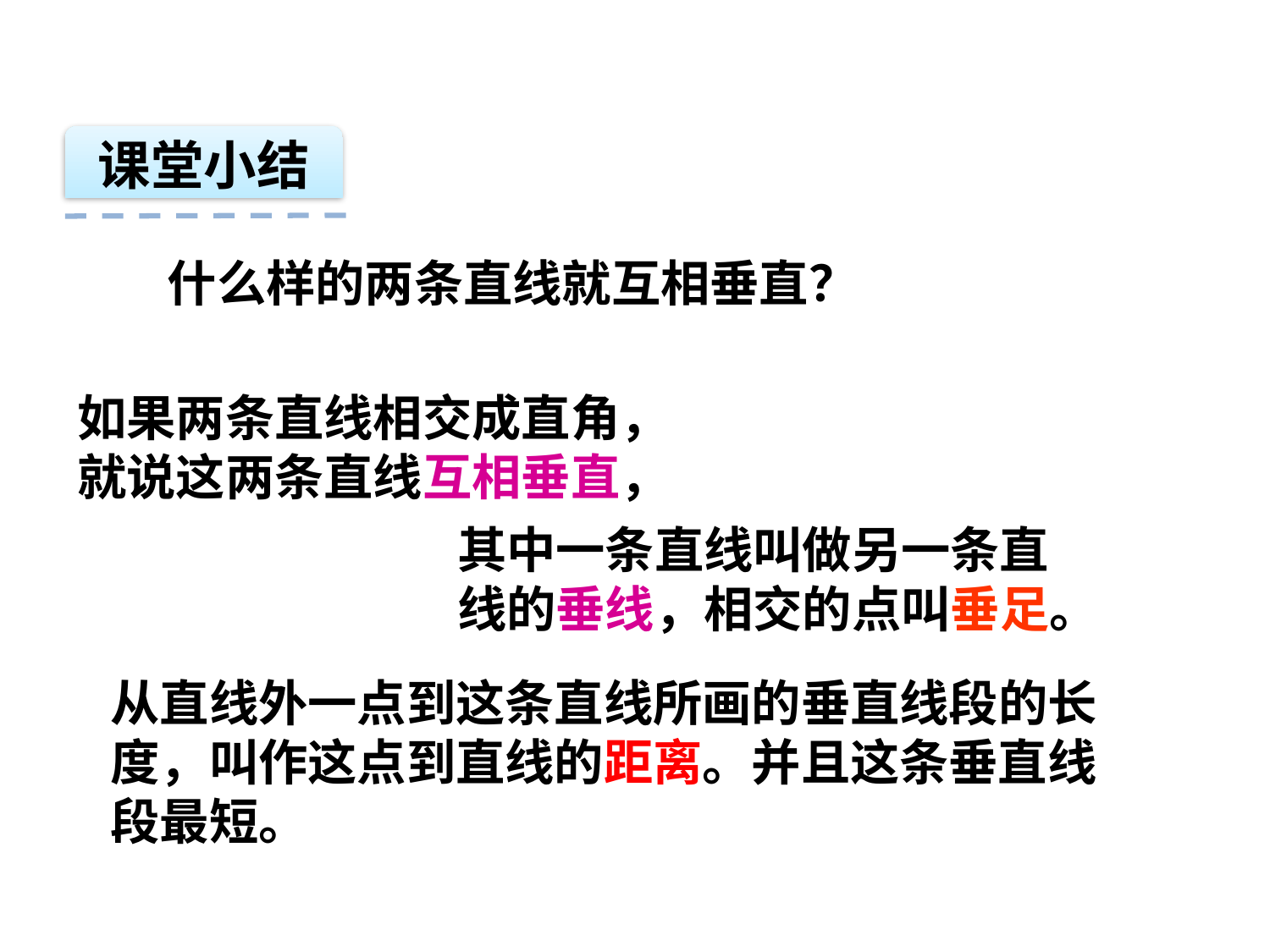

课堂小结
什么样的两条直线就互相垂直？
如果两条直线相交成直角，就说这两条直线互相垂直，
其中一条直线叫做另一条直线的垂线，相交的点叫垂足。
从直线外一点到这条直线所画的垂直线段的长度，叫作这点到直线的距离。并且这条垂直线段最短。